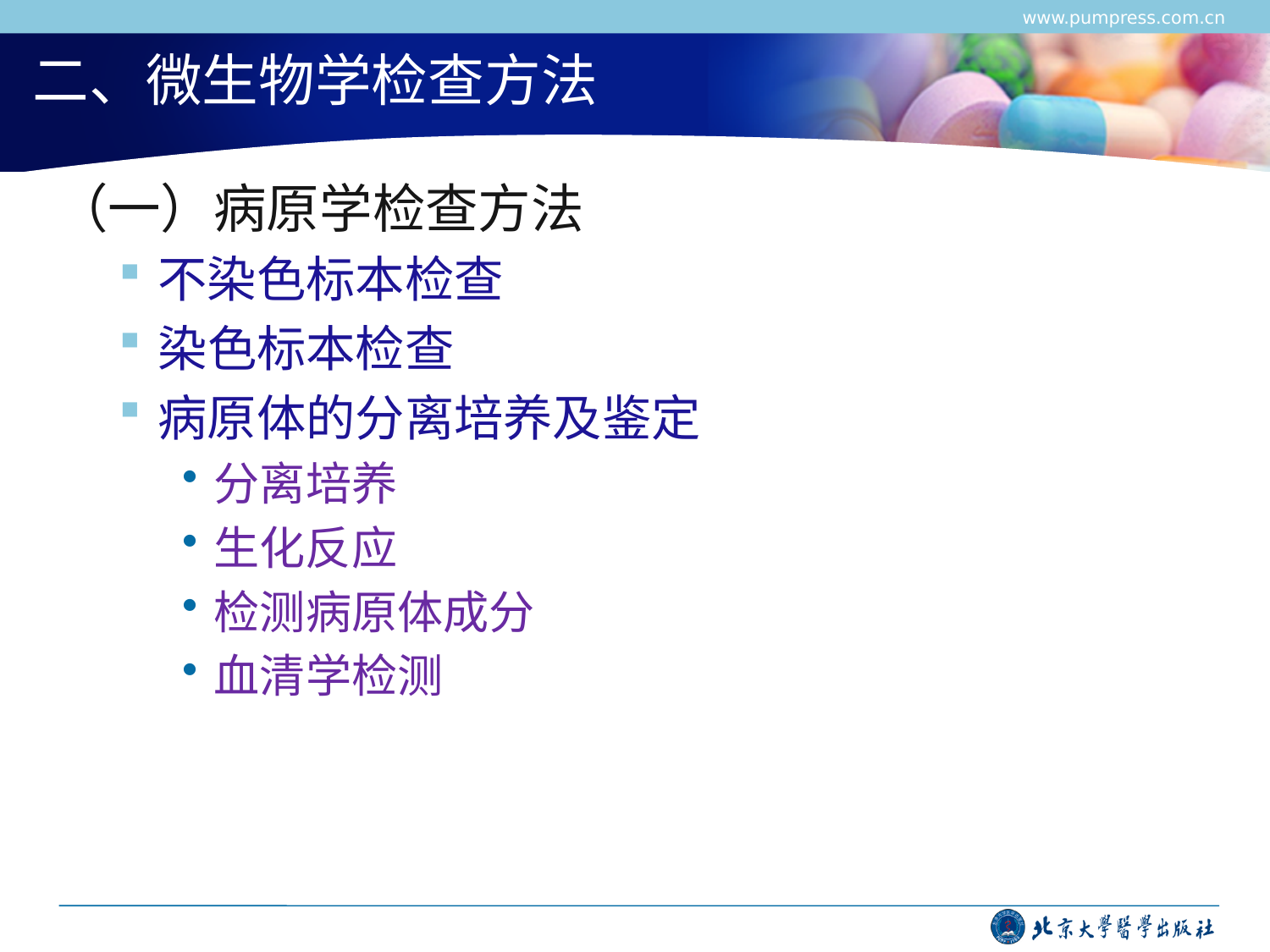

www.pumpress.com.cn
# 二、微生物学检查方法
（一）病原学检查方法
不染色标本检查
染色标本检查
病原体的分离培养及鉴定
分离培养
生化反应
检测病原体成分
血清学检测